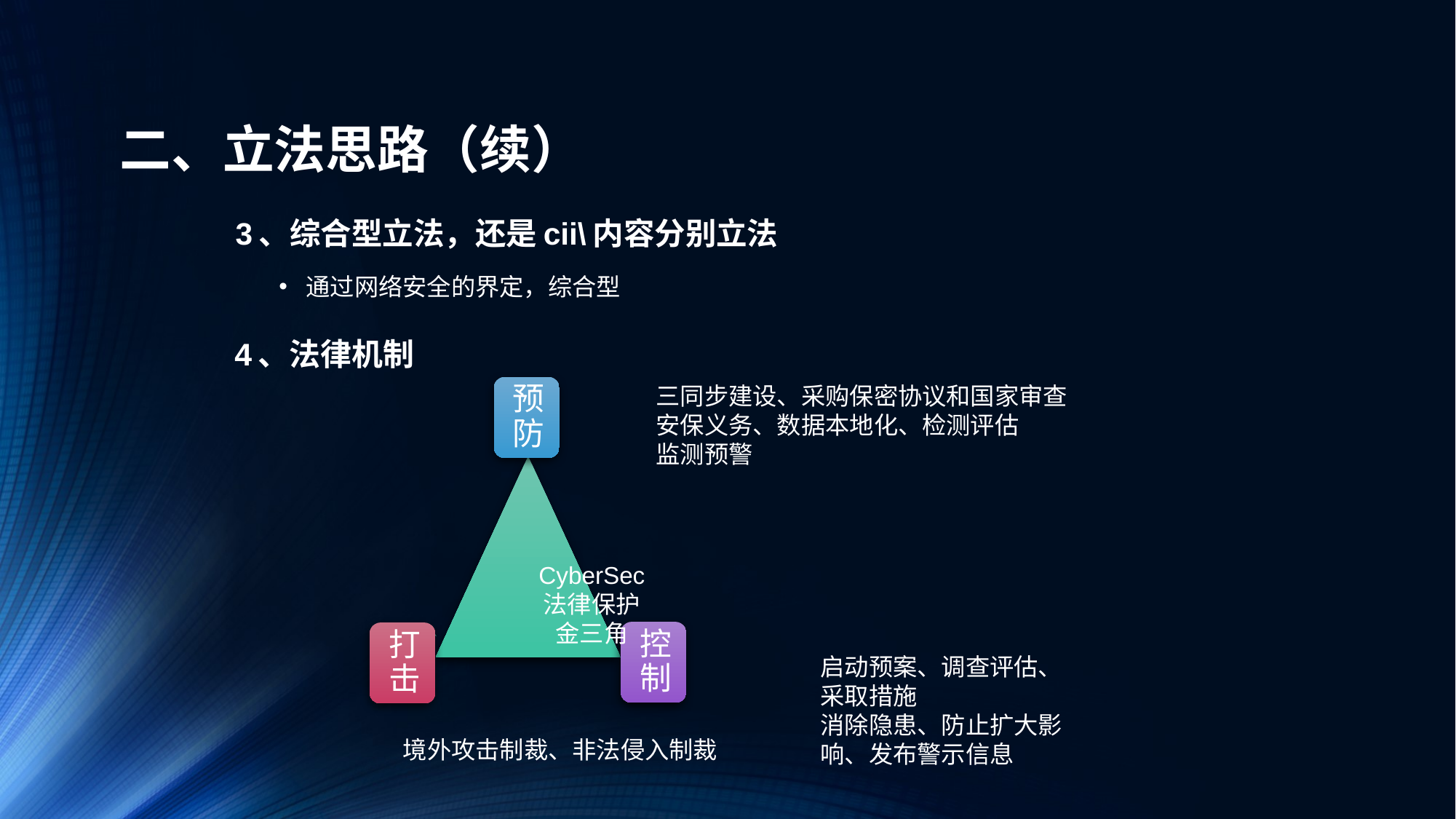

# 二、立法思路（续）
 3、综合型立法，还是cii\内容分别立法
通过网络安全的界定，综合型
 4、法律机制

预防
控制
打击
三同步建设、采购保密协议和国家审查
安保义务、数据本地化、检测评估
监测预警
启动预案、调查评估、采取措施
消除隐患、防止扩大影响、发布警示信息
境外攻击制裁、非法侵入制裁
CyberSec
法律保护
金三角